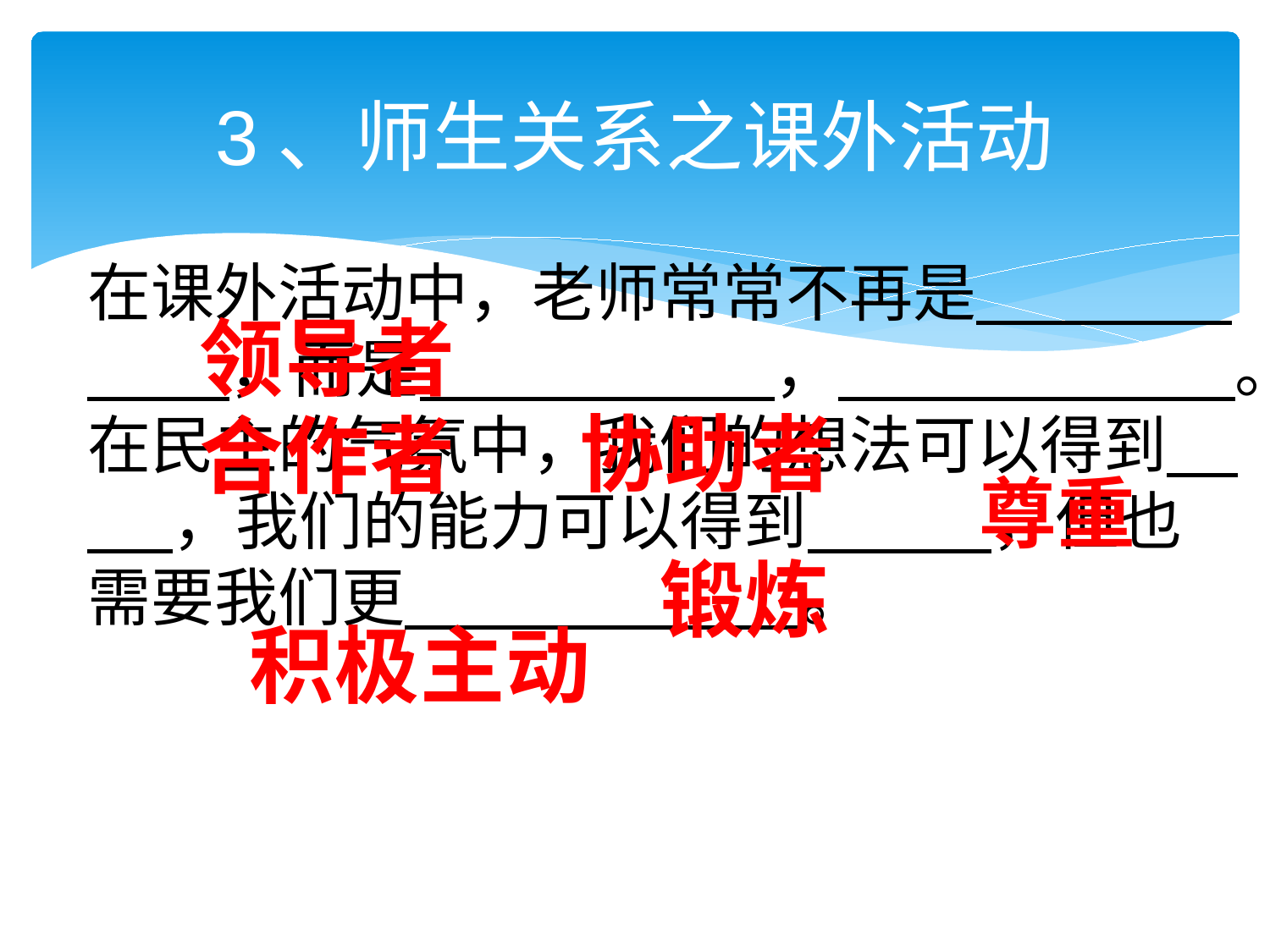

# 3、师生关系之课外活动
在课外活动中，老师常常不再是                             ，而是                         ，                            。在民主的气氛中，我们的想法可以得到            ，我们的能力可以得到             ，但也需要我们更                            。
领导者
协助者
合作者
尊重
锻炼
积极主动